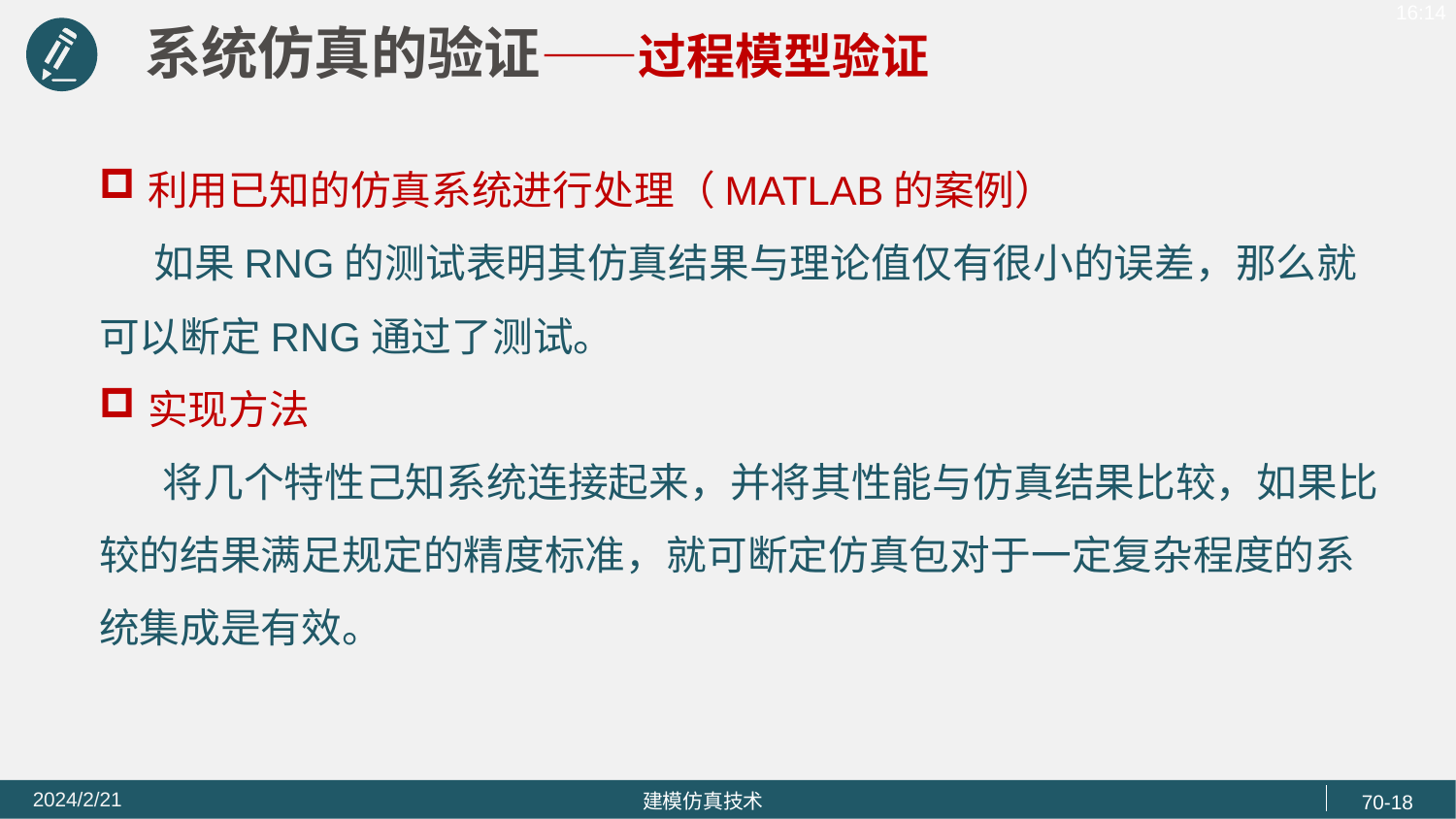

系统仿真的验证——过程模型验证

利用已知的仿真系统进行处理（MATLAB的案例）
     如果RNG的测试表明其仿真结果与理论值仅有很小的误差，那么就可以断定RNG通过了测试。
实现方法
      将几个特性己知系统连接起来，并将其性能与仿真结果比较，如果比较的结果满足规定的精度标准，就可断定仿真包对于一定复杂程度的系统集成是有效。